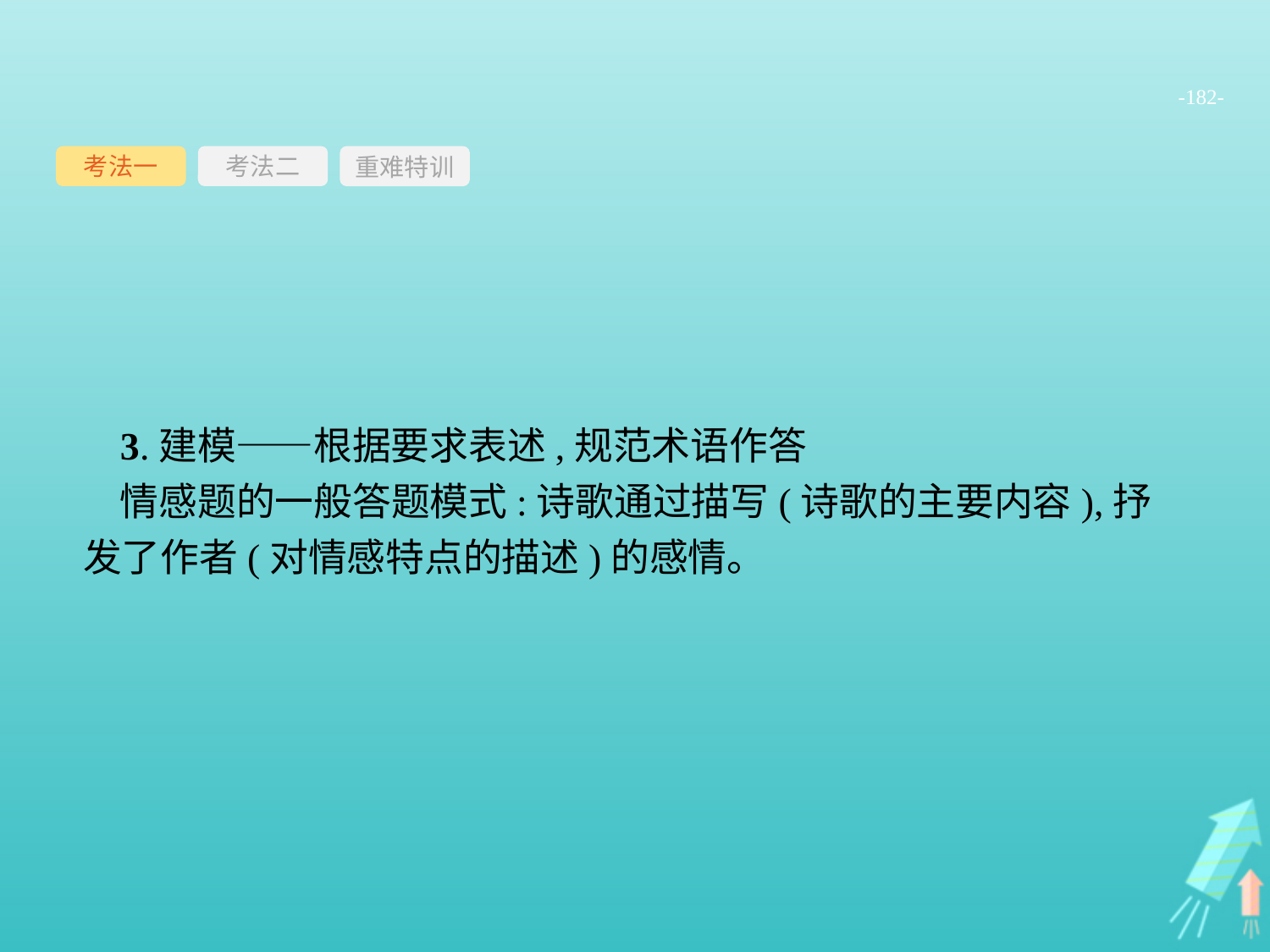

-182-
考法一
重难特训
考法二
3.建模——根据要求表述,规范术语作答
情感题的一般答题模式:诗歌通过描写(诗歌的主要内容),抒发了作者(对情感特点的描述)的感情。